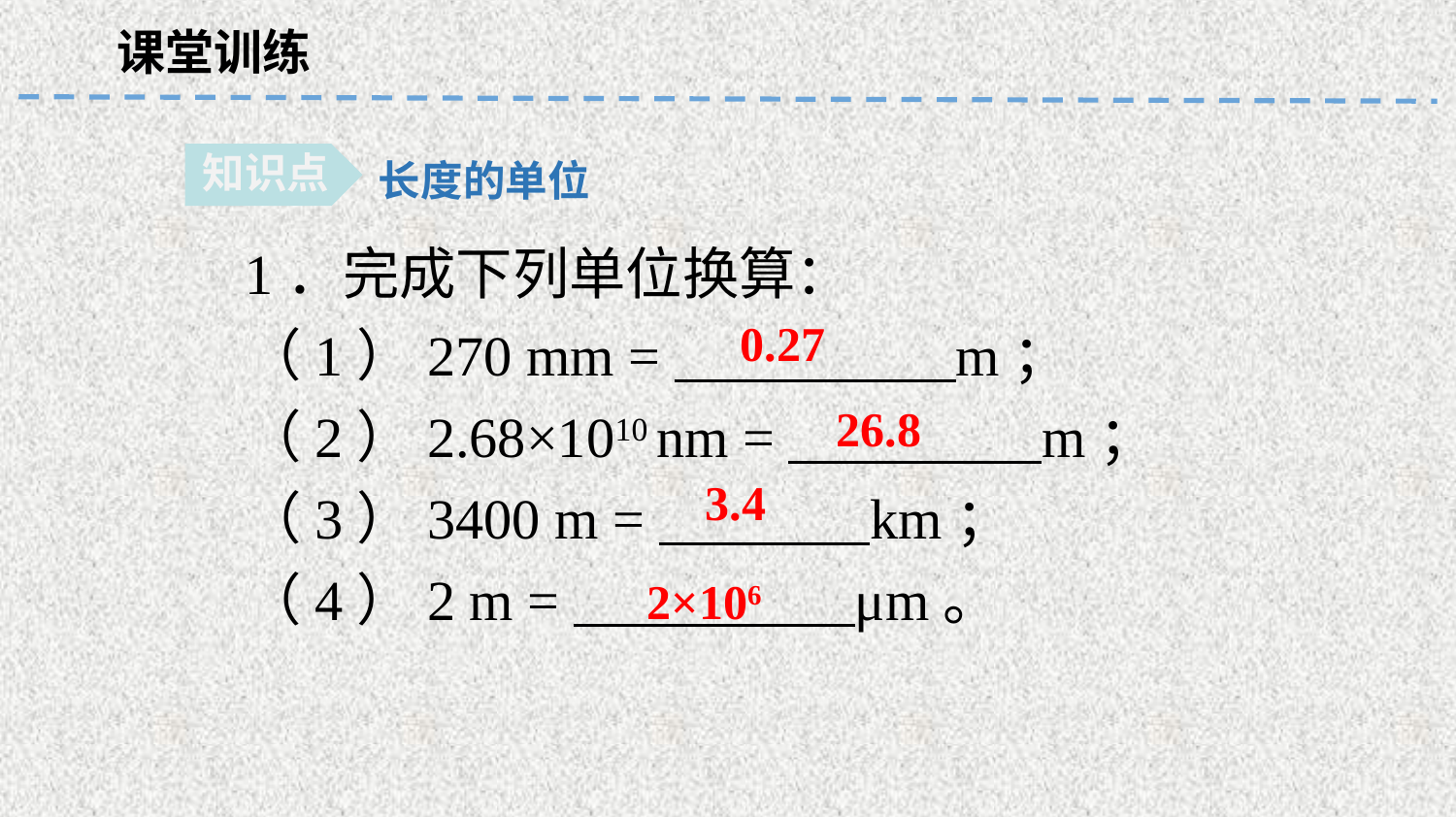

课堂训练
知识点

长度的单位
1．完成下列单位换算：
（1）270 mm =                     m；
（2）2.68×1010 nm =                   m；
（3）3400 m =                km；
（4）2 m =                     μm。
0.27
26.8
3.4
2×106